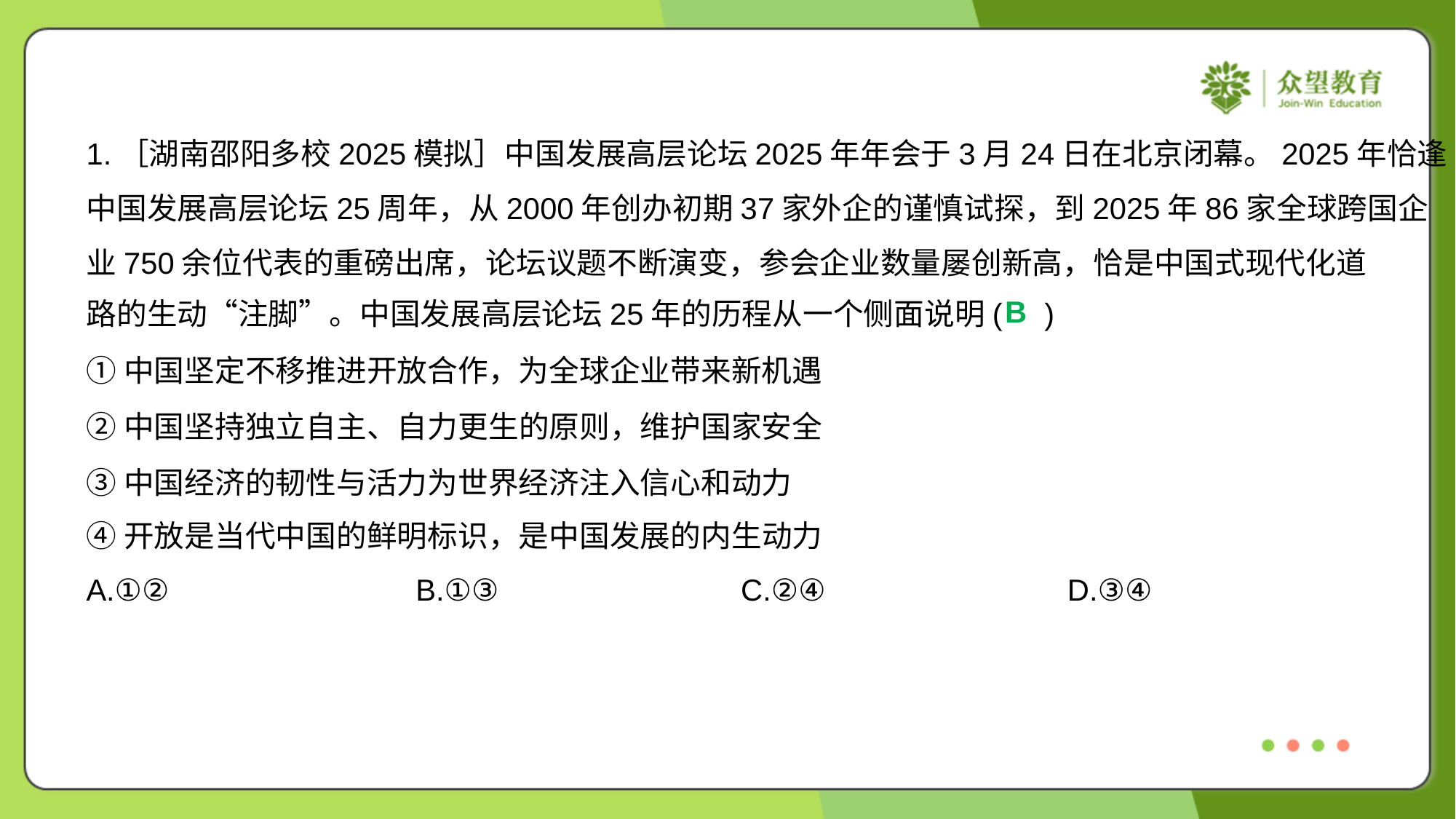

1.［湖南邵阳多校2025模拟］中国发展高层论坛2025年年会于3月24日在北京闭幕。2025年恰逢
中国发展高层论坛25周年，从2000年创办初期37家外企的谨慎试探，到2025年86家全球跨国企
业750余位代表的重磅出席，论坛议题不断演变，参会企业数量屡创新高，恰是中国式现代化道
路的生动“注脚”。中国发展高层论坛25年的历程从一个侧面说明(     )
B
①中国坚定不移推进开放合作，为全球企业带来新机遇
②中国坚持独立自主、自力更生的原则，维护国家安全
③中国经济的韧性与活力为世界经济注入信心和动力
④开放是当代中国的鲜明标识，是中国发展的内生动力
A.①②	B.①③	C.②④	D.③④